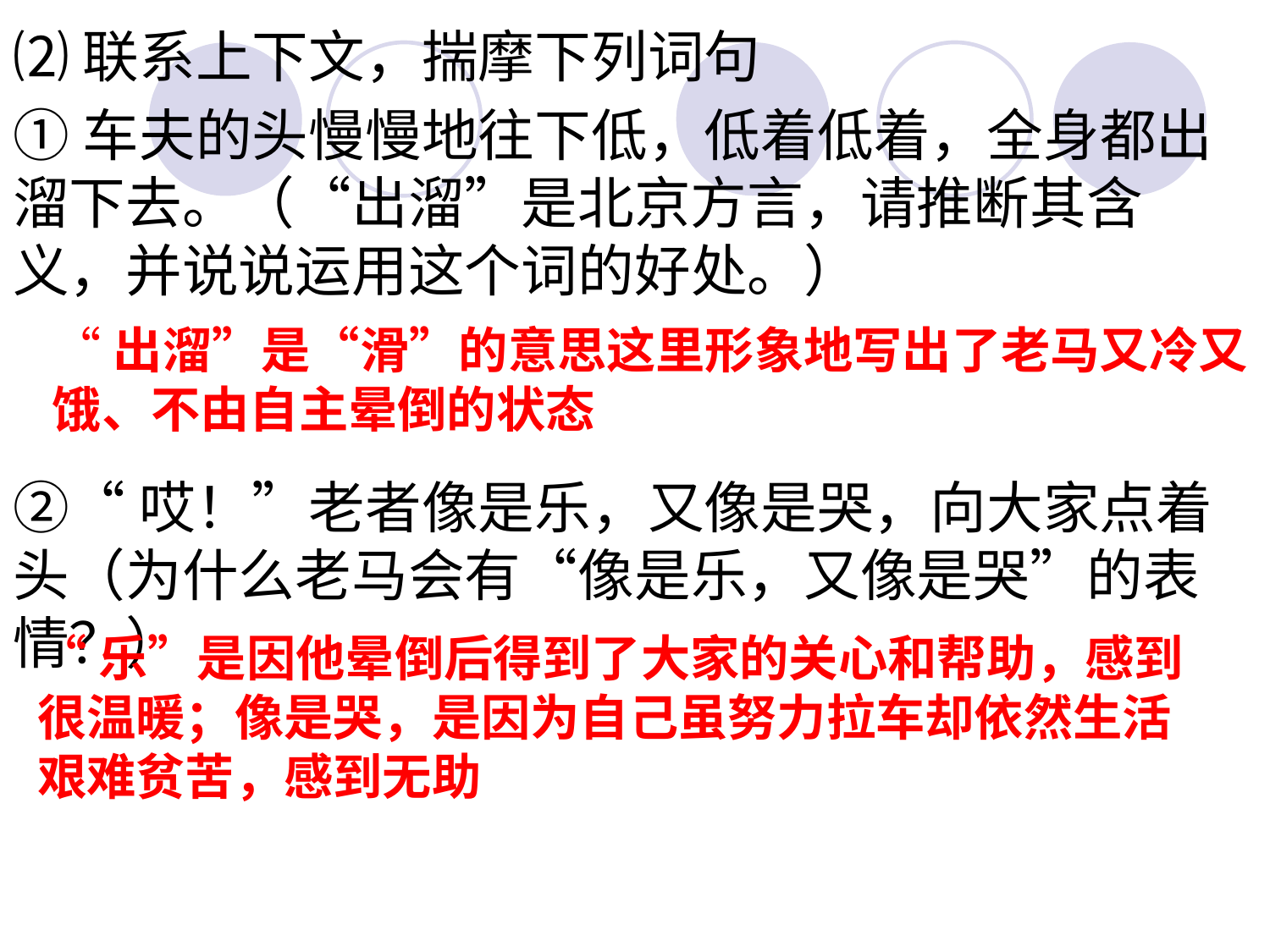

⑵联系上下文，揣摩下列词句
①车夫的头慢慢地往下低，低着低着，全身都出溜下去。（“出溜”是北京方言，请推断其含义，并说说运用这个词的好处。）

②“哎！”老者像是乐，又像是哭，向大家点着头（为什么老马会有“像是乐，又像是哭”的表情？）

“出溜”是“滑”的意思这里形象地写出了老马又冷又饿、不由自主晕倒的状态
“乐”是因他晕倒后得到了大家的关心和帮助，感到很温暖；像是哭，是因为自己虽努力拉车却依然生活艰难贫苦，感到无助